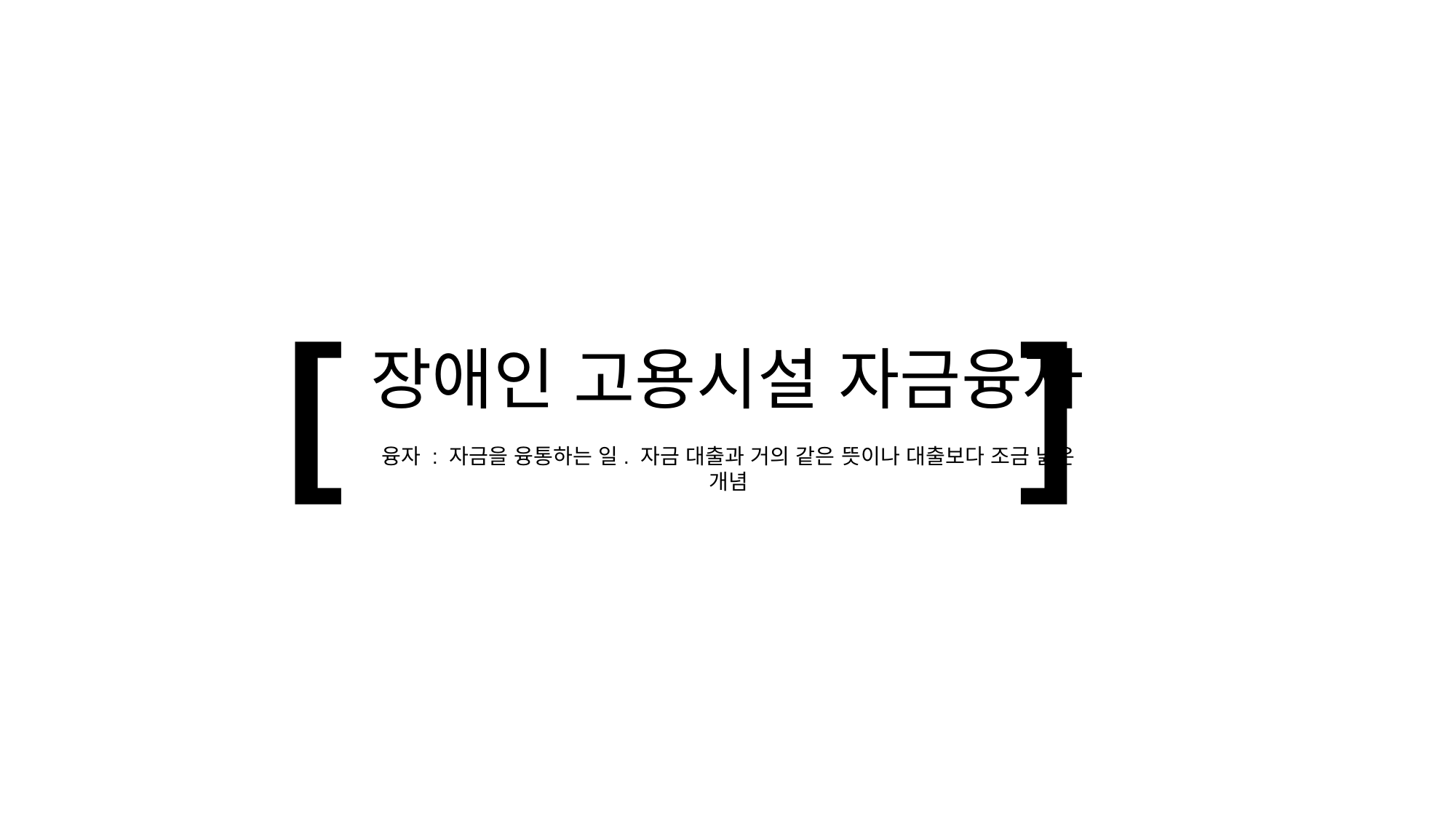

[              ]
장애인 고용시설 자금융자
융자 : 자금을 융통하는 일. 자금 대출과 거의 같은 뜻이나 대출보다 조금 넓은 개념